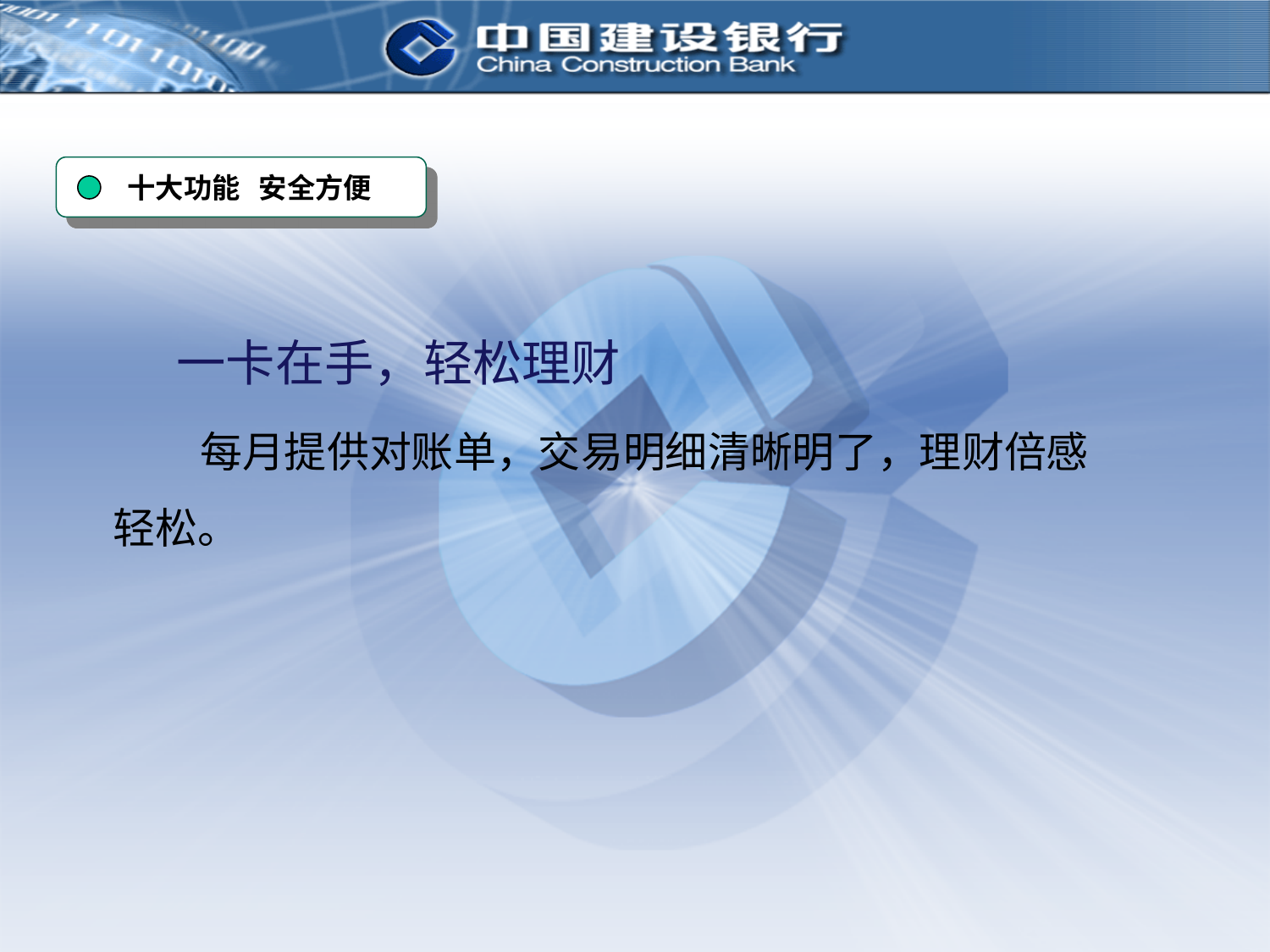

十大功能   安全方便

一卡在手，轻松理财
每月提供对账单，交易明细清晰明了，理财倍感轻松。